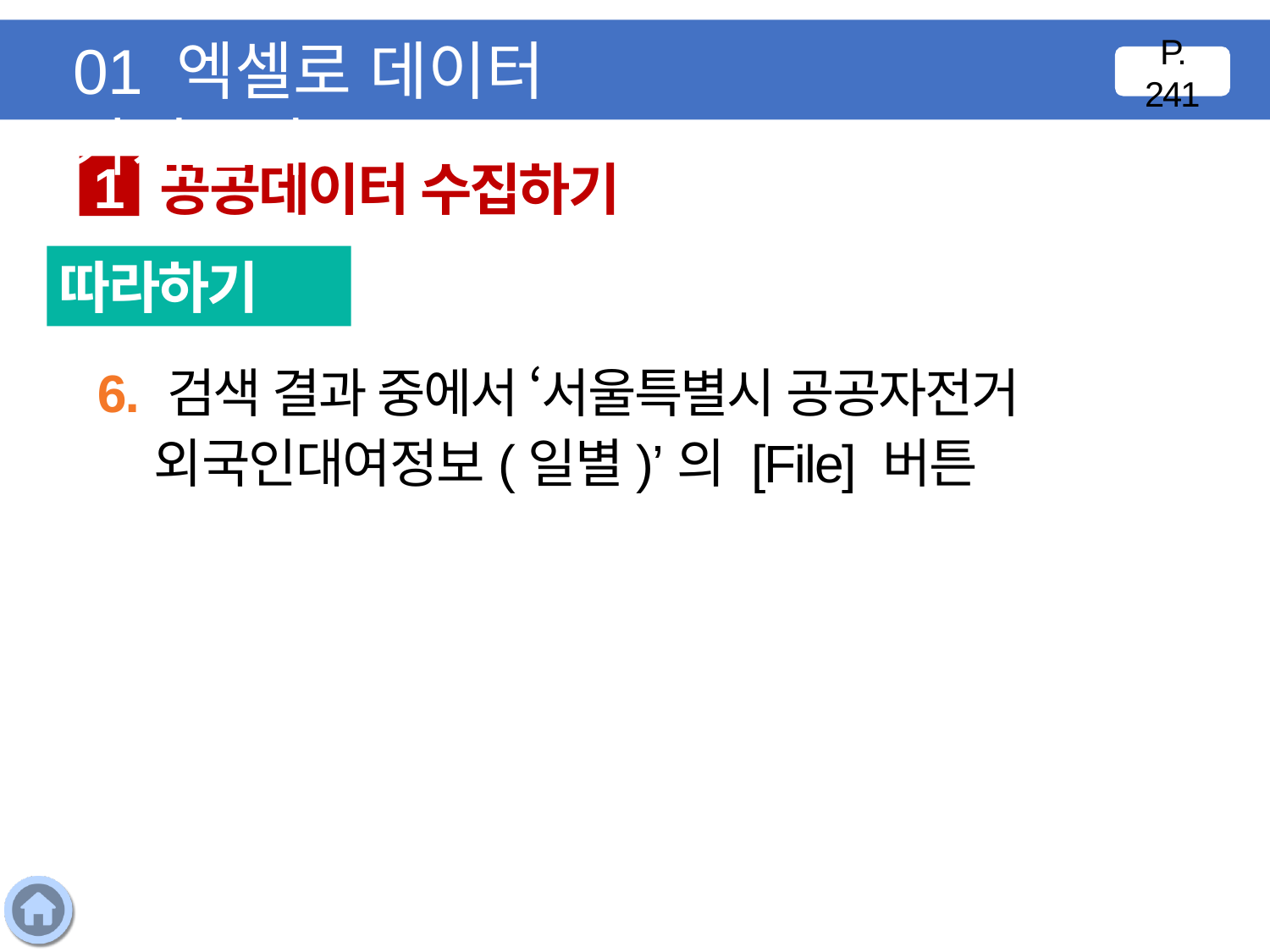

01 엑셀로 데이터 가져오기
P. 241
공공데이터 수집하기
1
따라하기
6. 검색 결과 중에서 ‘서울특별시 공공자전거 외국인대여정보(일별)’의 [File] 버튼